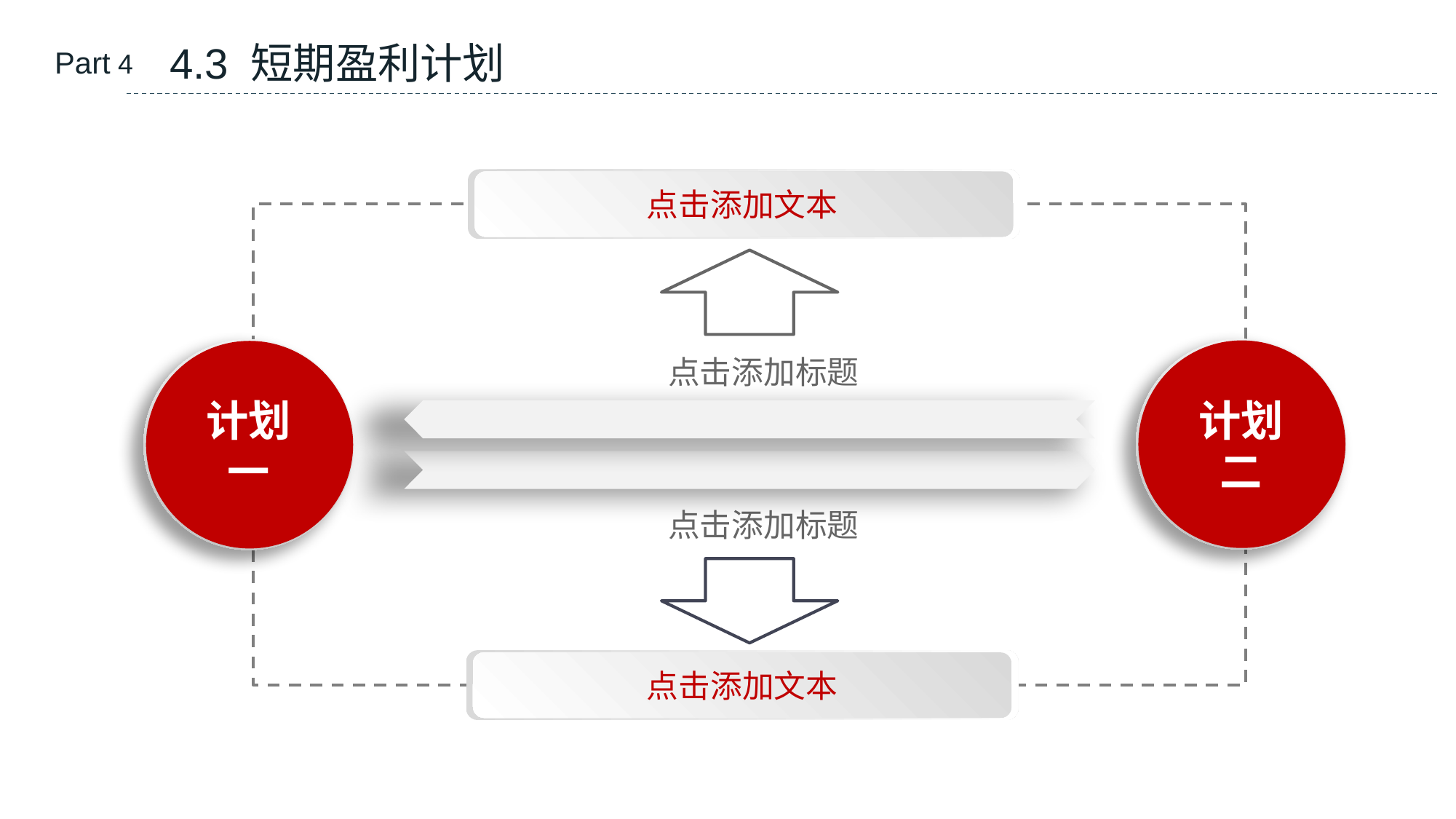

4.3 短期盈利计划
Part 4

点击添加文本

点击添加标题
计划一
计划二

点击添加标题

点击添加文本